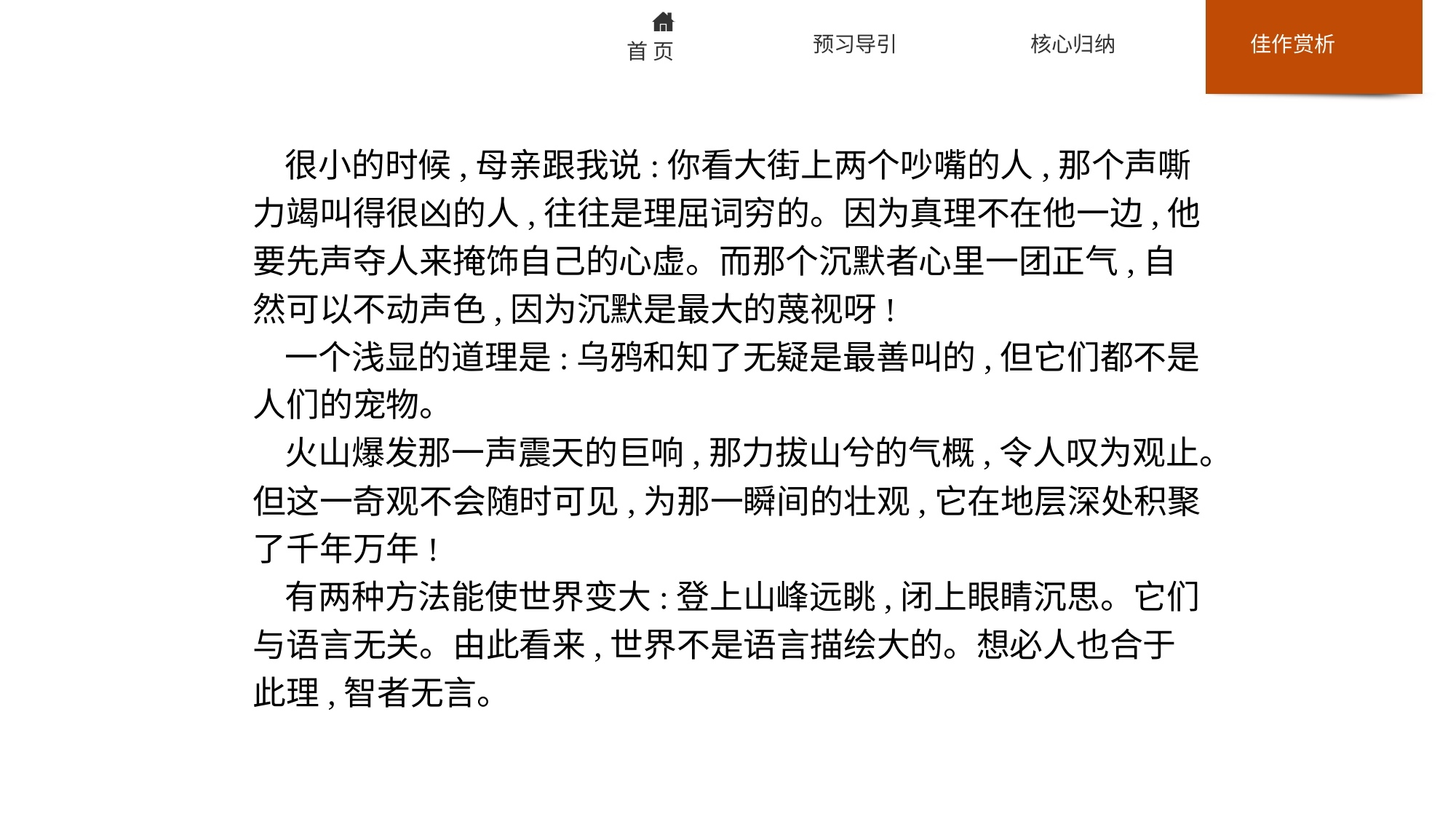

很小的时候,母亲跟我说:你看大街上两个吵嘴的人,那个声嘶力竭叫得很凶的人,往往是理屈词穷的。因为真理不在他一边,他要先声夺人来掩饰自己的心虚。而那个沉默者心里一团正气,自然可以不动声色,因为沉默是最大的蔑视呀!
一个浅显的道理是:乌鸦和知了无疑是最善叫的,但它们都不是人们的宠物。
火山爆发那一声震天的巨响,那力拔山兮的气概,令人叹为观止。但这一奇观不会随时可见,为那一瞬间的壮观,它在地层深处积聚了千年万年!
有两种方法能使世界变大:登上山峰远眺,闭上眼睛沉思。它们与语言无关。由此看来,世界不是语言描绘大的。想必人也合于此理,智者无言。